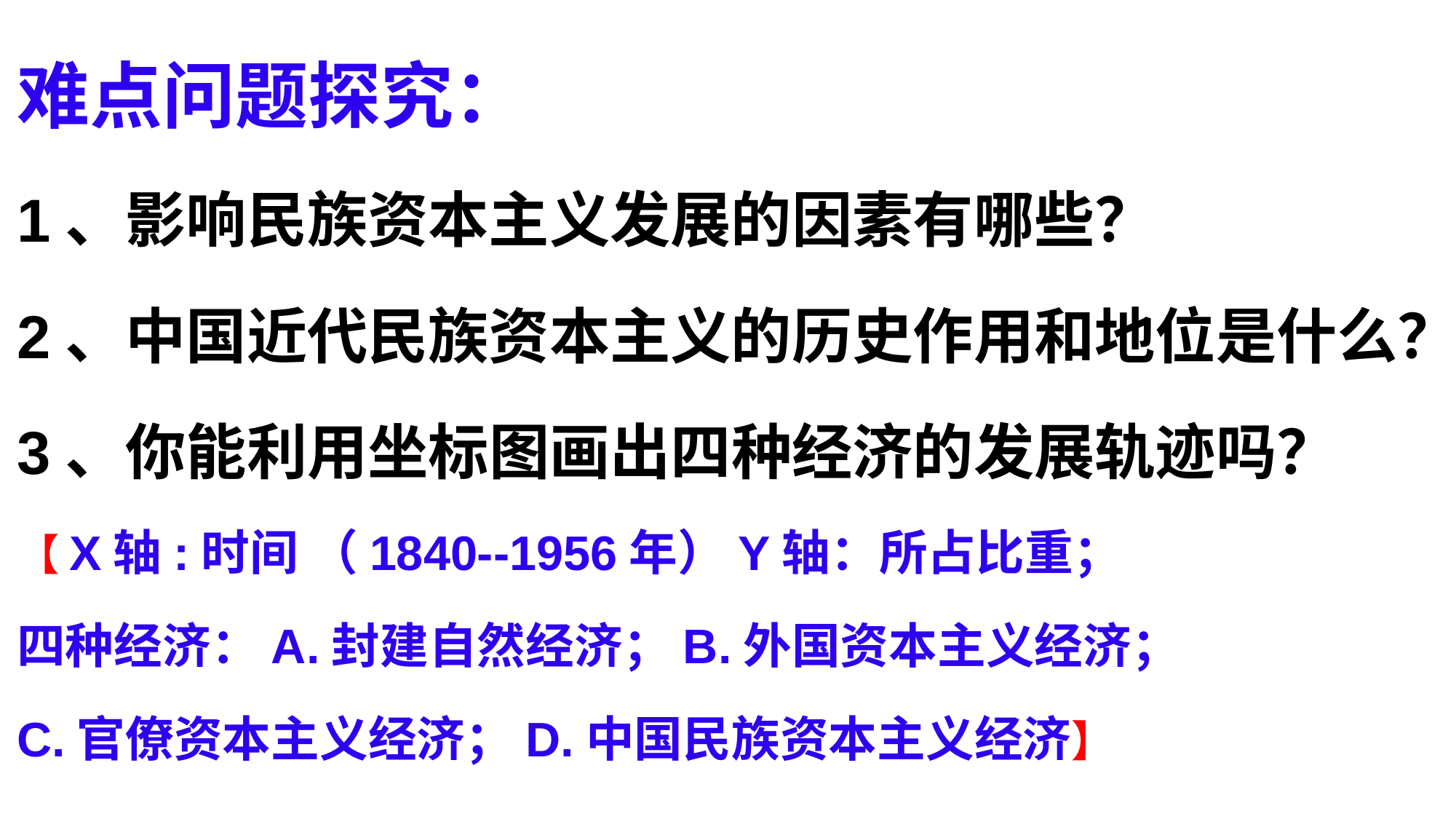

难点问题探究：
1、影响民族资本主义发展的因素有哪些？
2、中国近代民族资本主义的历史作用和地位是什么？
3、你能利用坐标图画出四种经济的发展轨迹吗？
【X轴:时间 （1840--1956年）Y轴：所占比重；
四种经济：A.封建自然经济；B.外国资本主义经济；
C.官僚资本主义经济；D.中国民族资本主义经济】